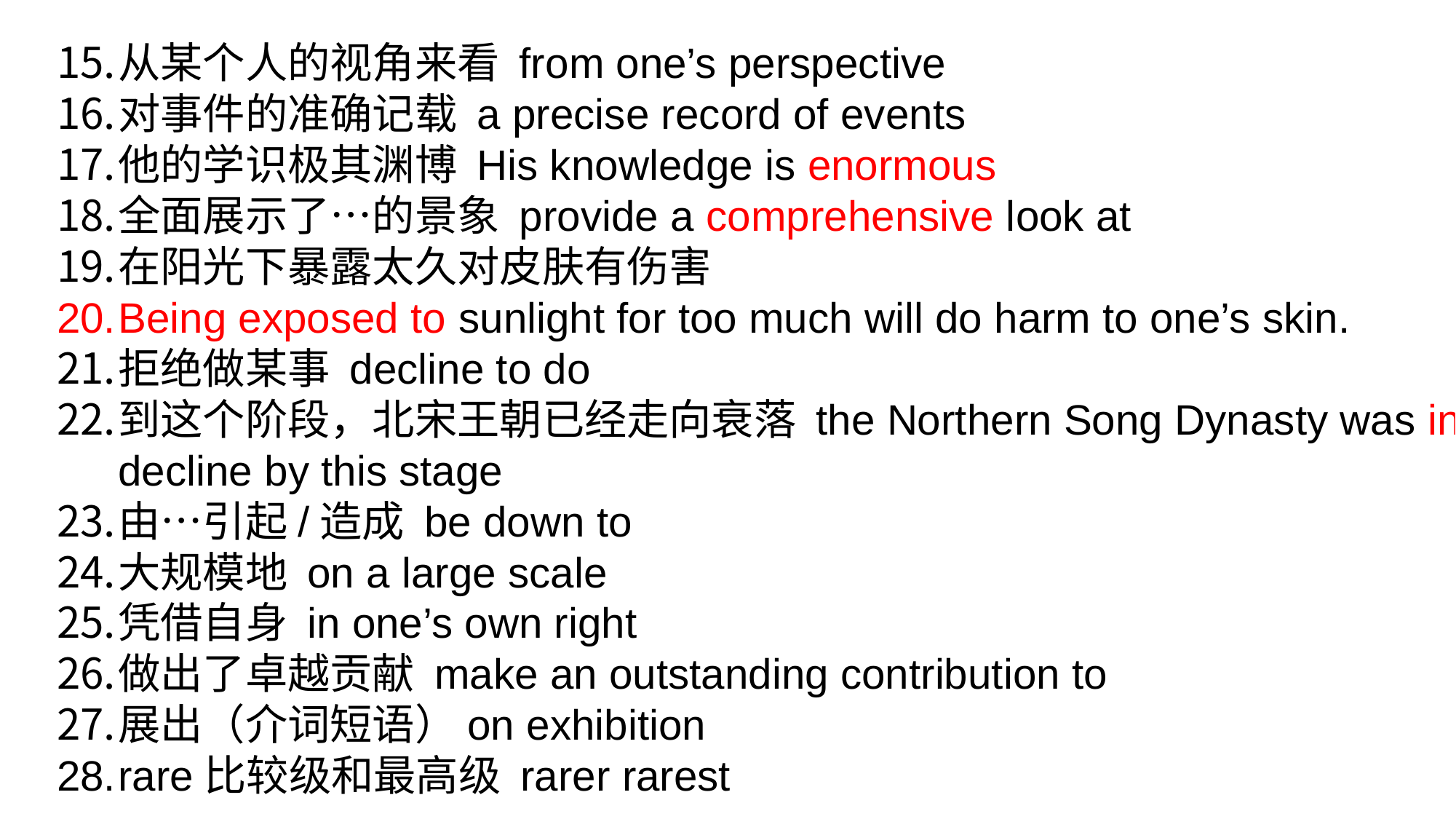

从某个人的视角来看 from one’s perspective
对事件的准确记载 a precise record of events
他的学识极其渊博 His knowledge is enormous
全面展示了…的景象 provide a comprehensive look at
在阳光下暴露太久对皮肤有伤害
Being exposed to sunlight for too much will do harm to one’s skin.
拒绝做某事 decline to do
到这个阶段，北宋王朝已经走向衰落 the Northern Song Dynasty was in decline by this stage
由…引起/造成 be down to
大规模地 on a large scale
凭借自身 in one’s own right
做出了卓越贡献 make an outstanding contribution to
展出（介词短语）on exhibition
rare比较级和最高级 rarer rarest